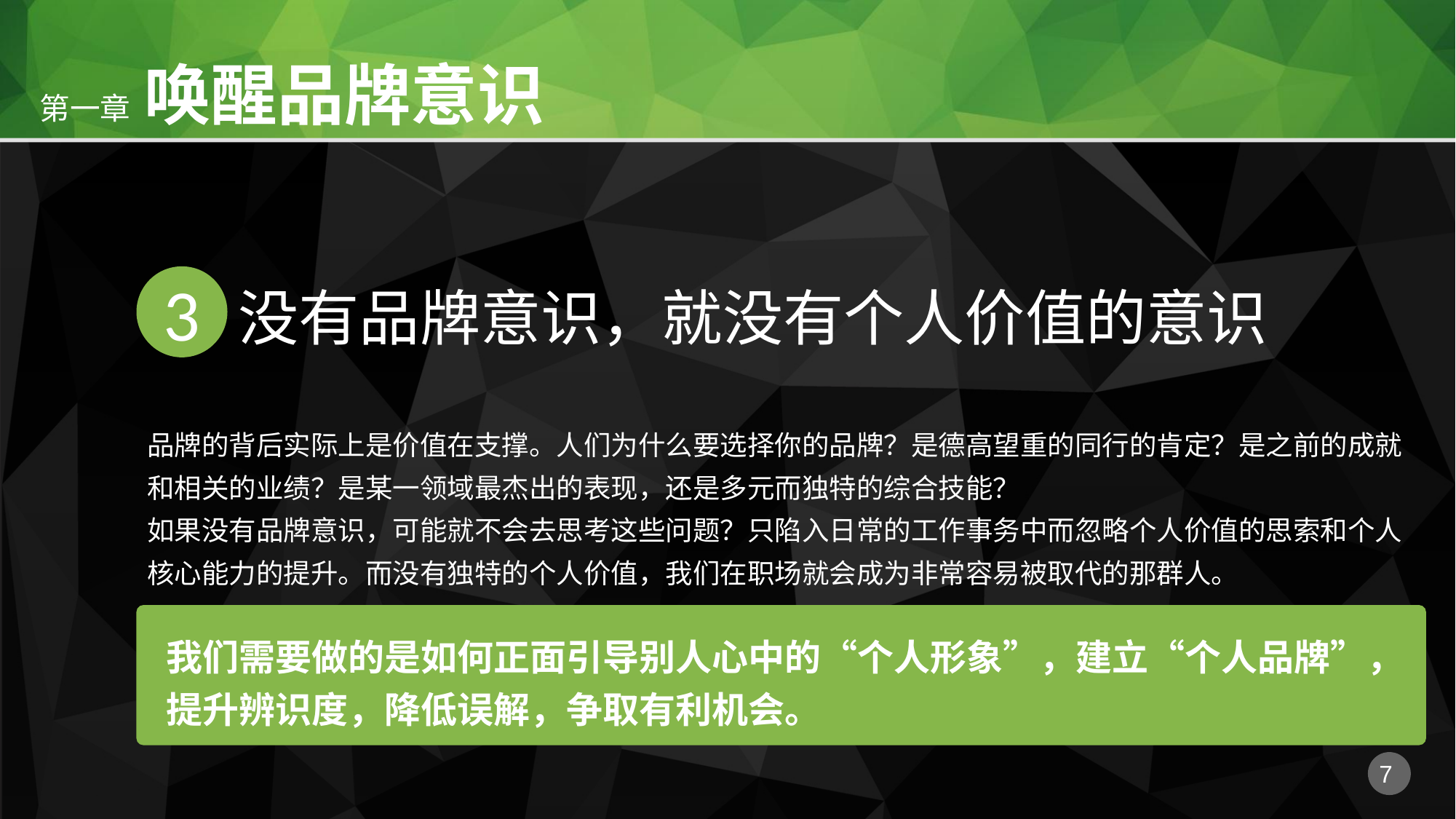

3
没有品牌意识，就没有个人价值的意识
品牌的背后实际上是价值在支撑。人们为什么要选择你的品牌？是德高望重的同行的肯定？是之前的成就和相关的业绩？是某一领域最杰出的表现，还是多元而独特的综合技能？
如果没有品牌意识，可能就不会去思考这些问题？只陷入日常的工作事务中而忽略个人价值的思索和个人核心能力的提升。而没有独特的个人价值，我们在职场就会成为非常容易被取代的那群人。

我们需要做的是如何正面引导别人心中的“个人形象”，建立“个人品牌”，提升辨识度，降低误解，争取有利机会。